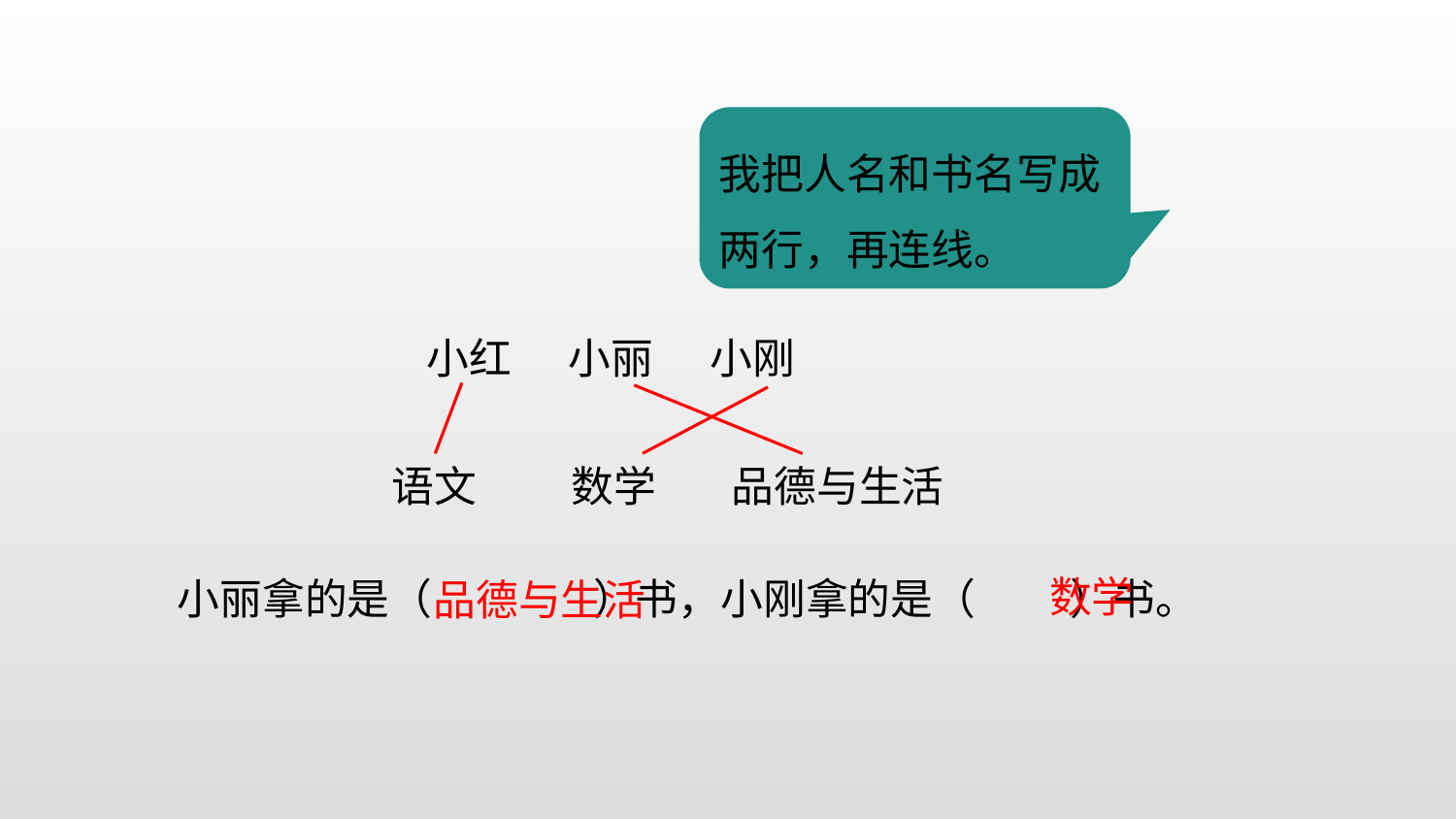

我把人名和书名写成两行，再连线。
小红      小丽      小刚
 语文          数学        品德与生活

数学
小丽拿的是（                 ）书，小刚拿的是（          ）书。
品德与生活